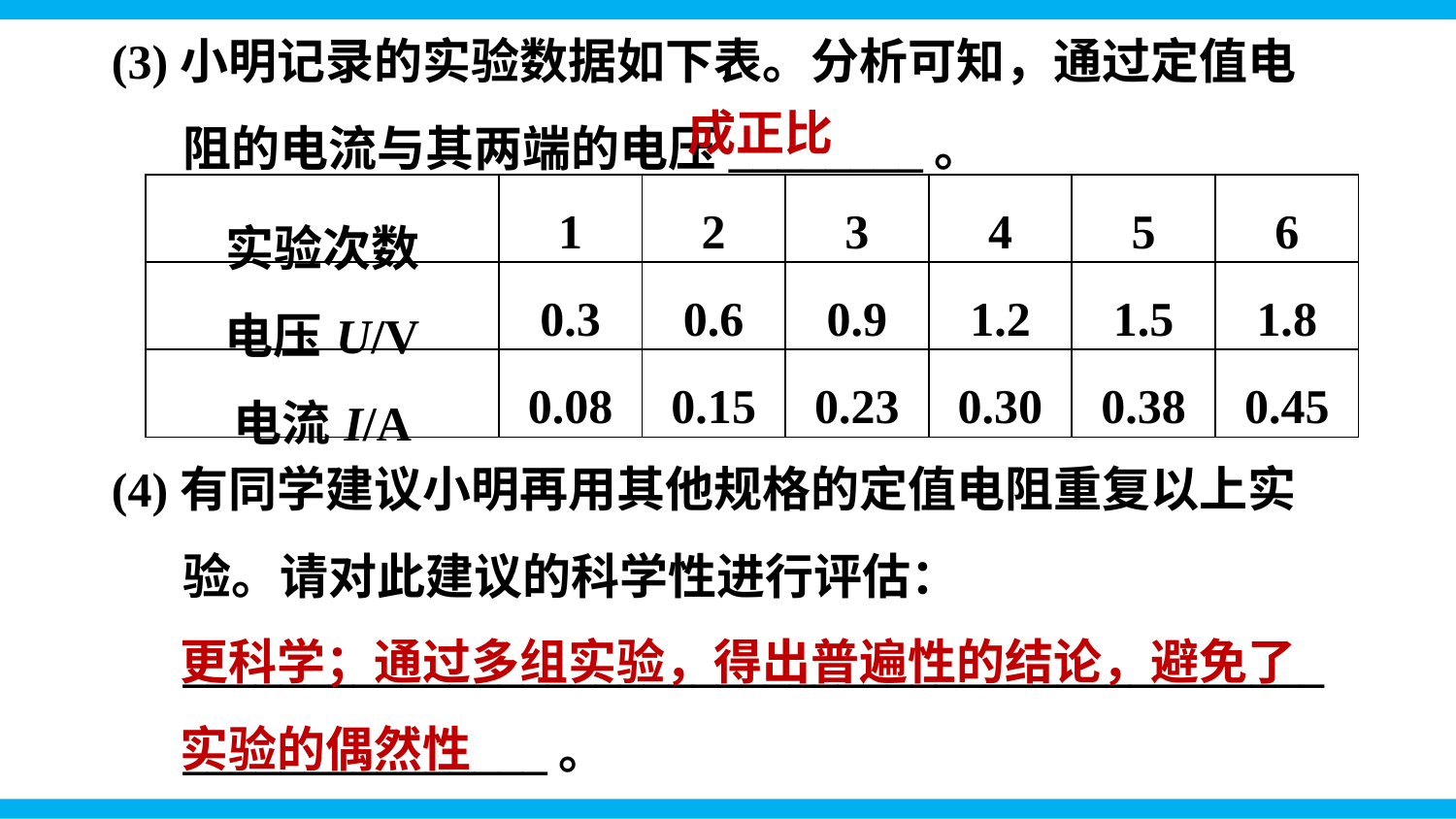

(3)小明记录的实验数据如下表。分析可知，通过定值电阻的电流与其两端的电压________。
成正比
| 实验次数 | 1 | 2 | 3 | 4 | 5 | 6 |
| --- | --- | --- | --- | --- | --- | --- |
| 电压U/V | 0.3 | 0.6 | 0.9 | 1.2 | 1.5 | 1.8 |
| 电流I/A | 0.08 | 0.15 | 0.23 | 0.30 | 0.38 | 0.45 |
(4)有同学建议小明再用其他规格的定值电阻重复以上实验。请对此建议的科学性进行评估：______________________________________________________________。
更科学；通过多组实验，得出普遍性的结论，避免了实验的偶然性